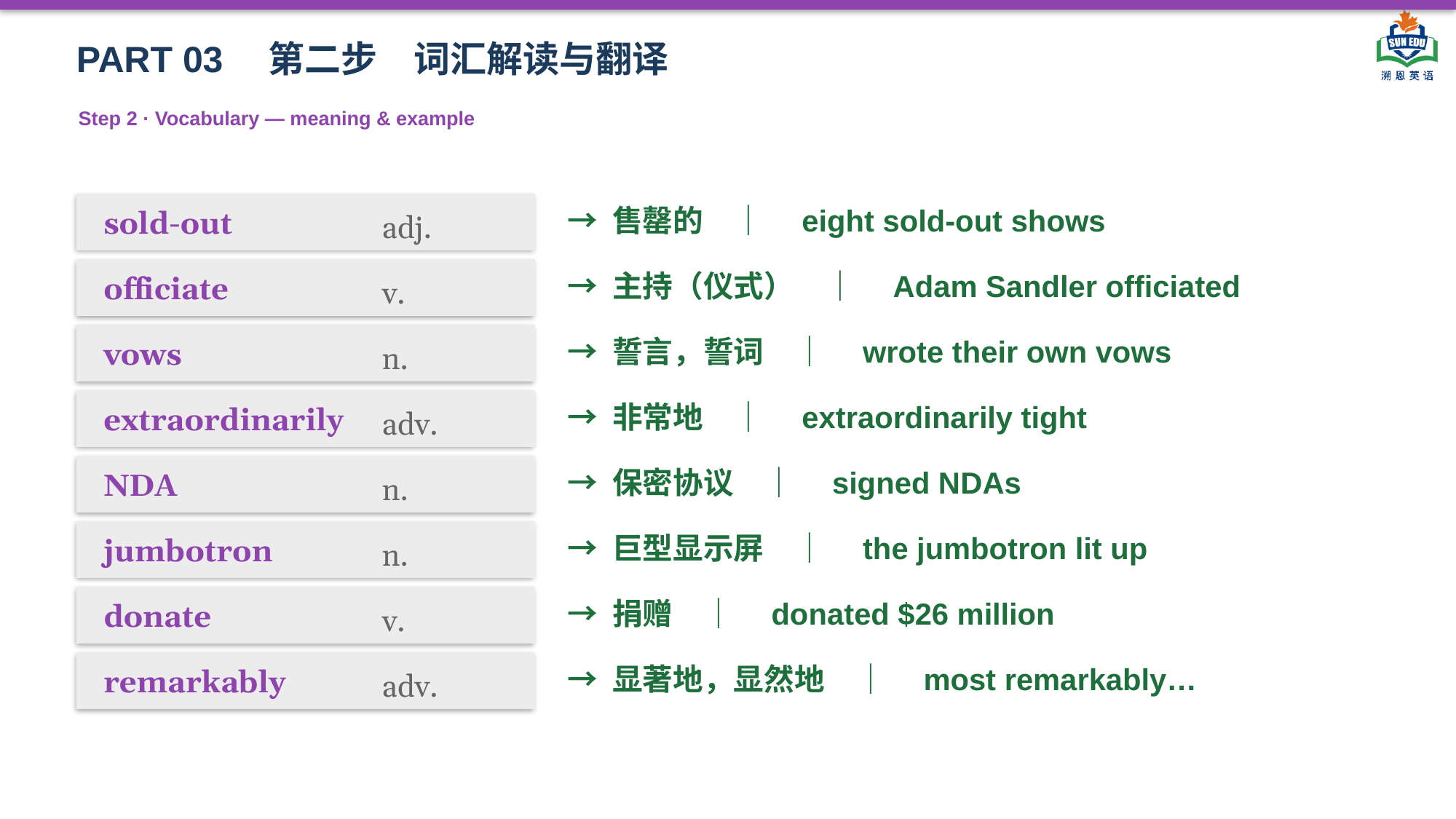

PART 03　第二步　词汇解读与翻译
Step 2 · Vocabulary — meaning & example

→ 售罄的　｜　eight sold-out shows
sold-out
adj.

→ 主持（仪式）　｜　Adam Sandler officiated
officiate
v.

→ 誓言，誓词　｜　wrote their own vows
vows
n.

→ 非常地　｜　extraordinarily tight
extraordinarily
adv.

→ 保密协议　｜　signed NDAs
NDA
n.

→ 巨型显示屏　｜　the jumbotron lit up
jumbotron
n.

→ 捐赠　｜　donated $26 million
donate
v.

→ 显著地，显然地　｜　most remarkably…
remarkably
adv.